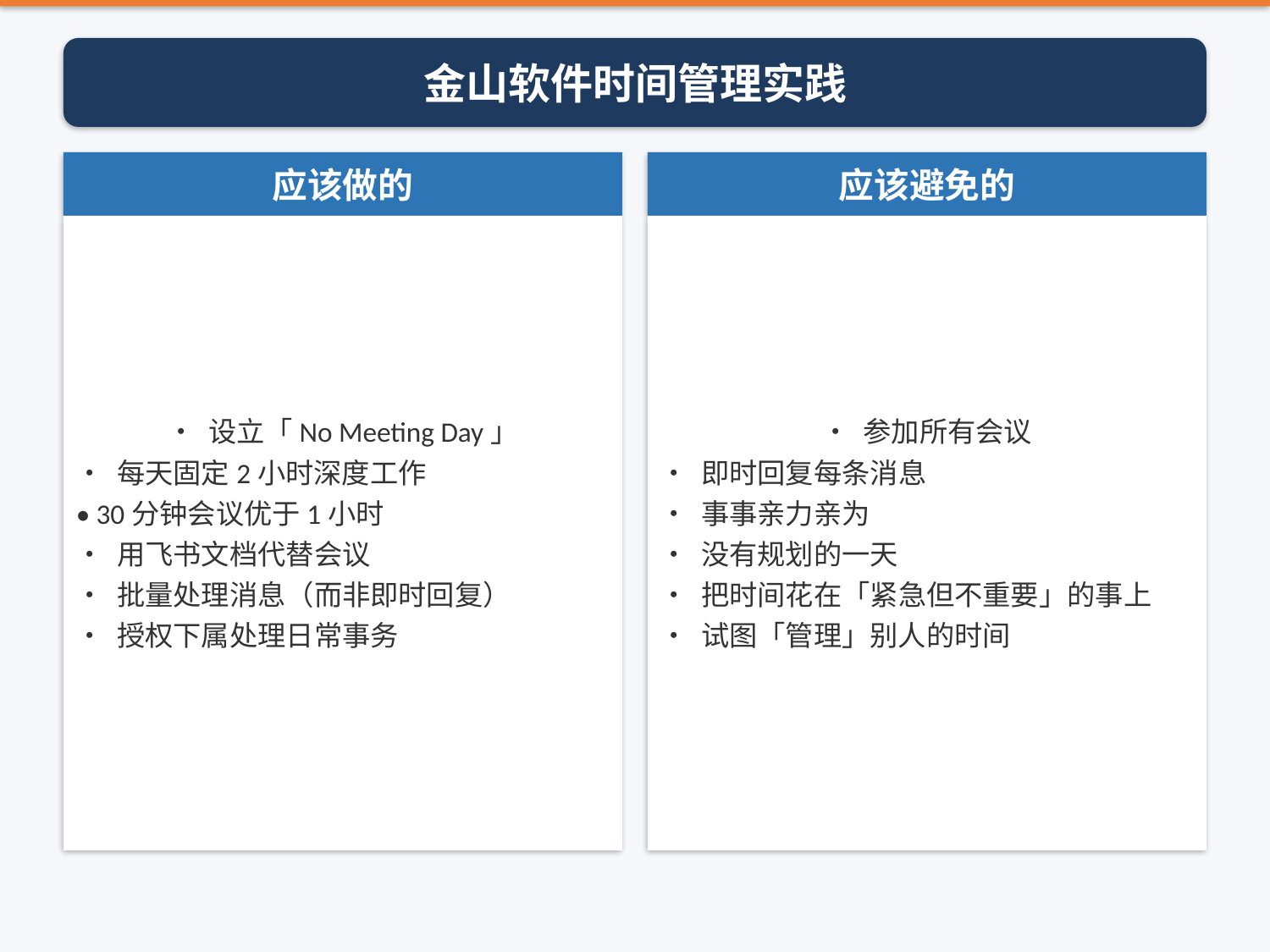

金山软件时间管理实践
应该做的
应该避免的
• 设立「No Meeting Day」
• 每天固定2小时深度工作
• 30分钟会议优于1小时
• 用飞书文档代替会议
• 批量处理消息（而非即时回复）
• 授权下属处理日常事务
• 参加所有会议
• 即时回复每条消息
• 事事亲力亲为
• 没有规划的一天
• 把时间花在「紧急但不重要」的事上
• 试图「管理」别人的时间